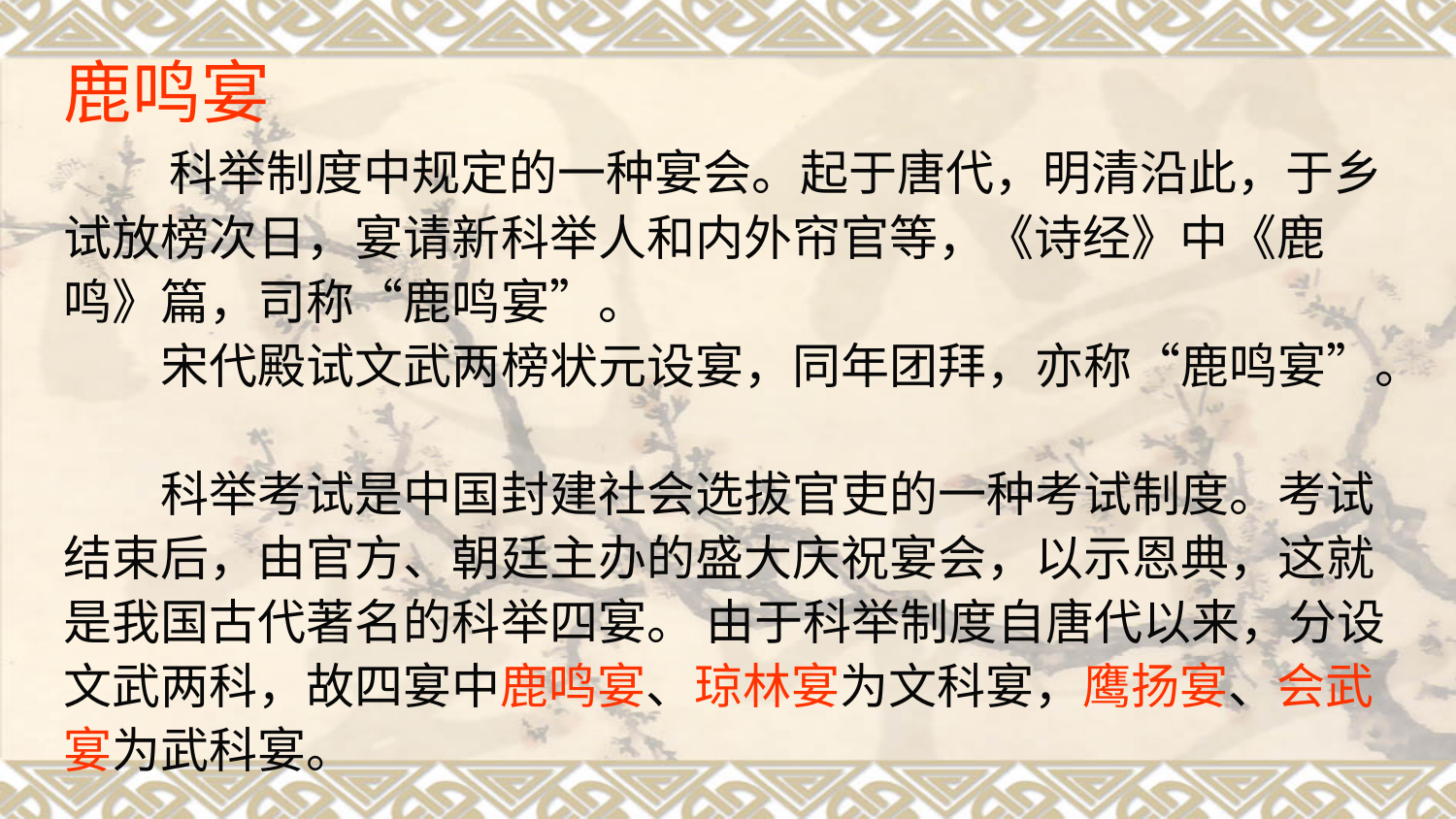

# 鹿鸣宴 　　科举制度中规定的一种宴会。起于唐代，明清沿此，于乡试放榜次日，宴请新科举人和内外帘官等，《诗经》中《鹿鸣》篇，司称“鹿鸣宴”。 　　宋代殿试文武两榜状元设宴，同年团拜，亦称“鹿鸣宴”。 　　科举考试是中国封建社会选拔官吏的一种考试制度。考试结束后，由官方、朝廷主办的盛大庆祝宴会，以示恩典，这就是我国古代著名的科举四宴。 由于科举制度自唐代以来，分设文武两科，故四宴中鹿鸣宴、琼林宴为文科宴，鹰扬宴、会武宴为武科宴。